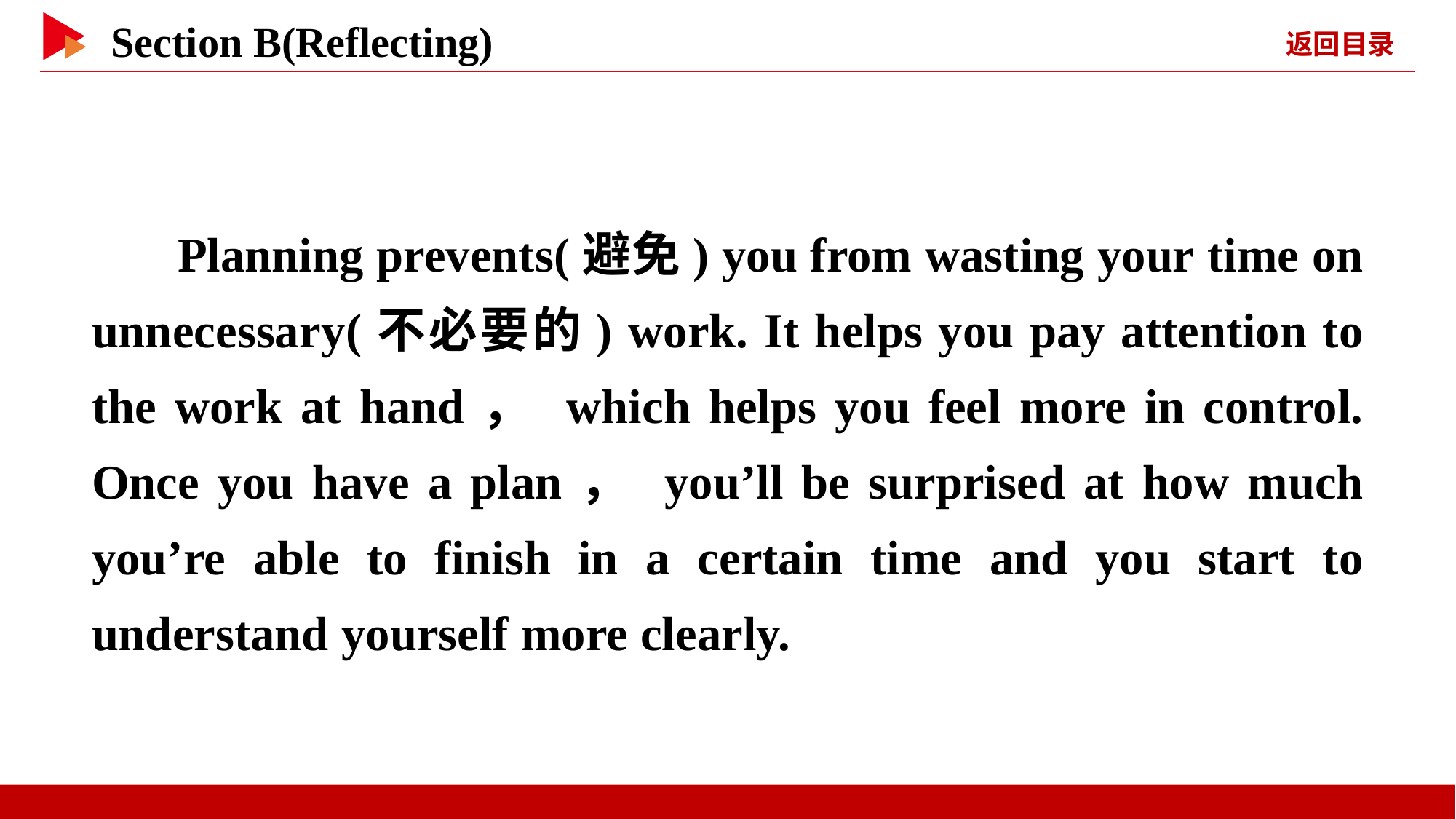

Planning prevents(避免) you from wasting your time on unnecessary(不必要的) work. It helps you pay attention to the work at hand， which helps you feel more in control. Once you have a plan， you’ll be surprised at how much you’re able to finish in a certain time and you start to understand yourself more clearly.